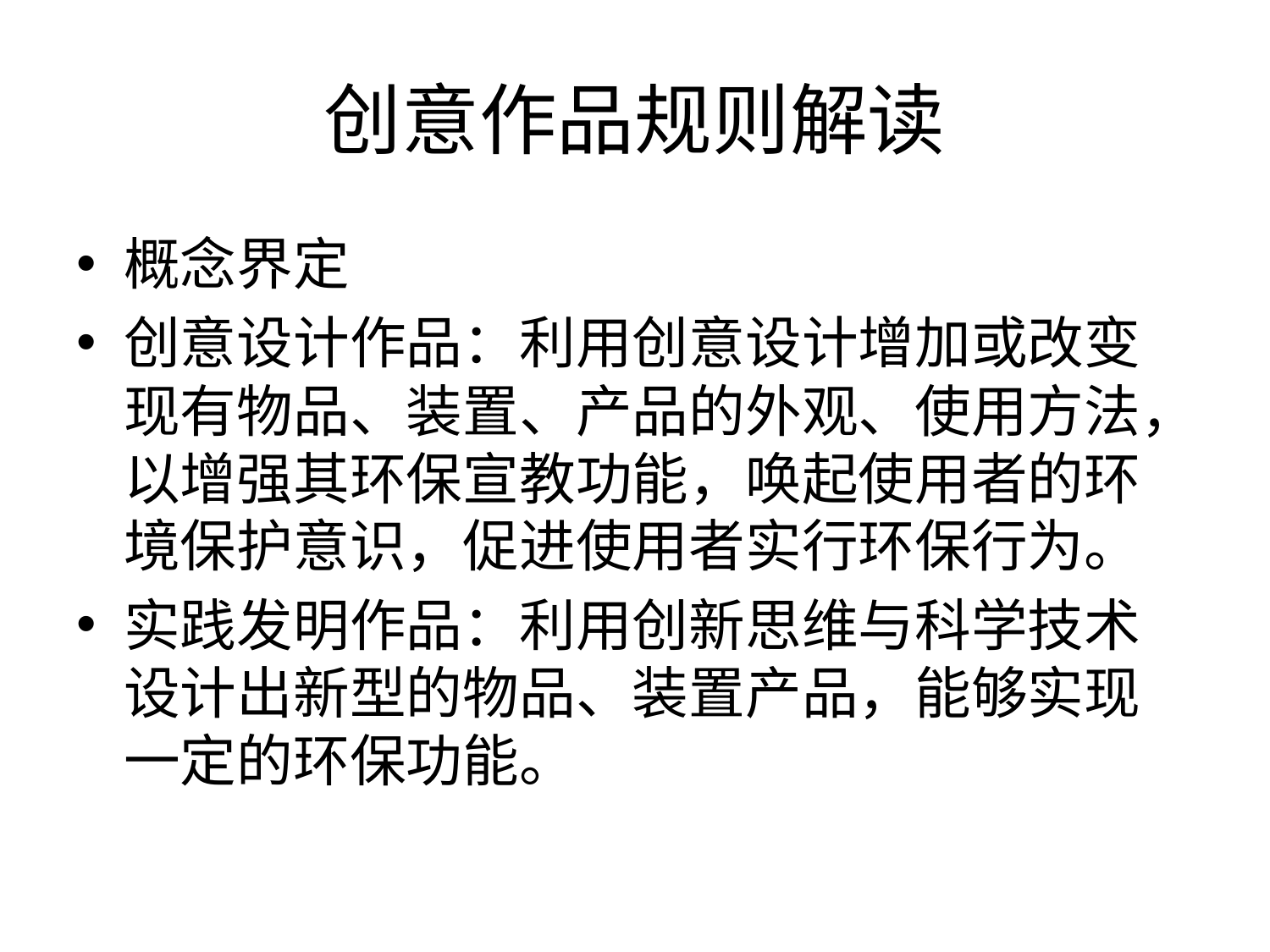

# 创意作品规则解读
概念界定
创意设计作品：利用创意设计增加或改变现有物品、装置、产品的外观、使用方法，以增强其环保宣教功能，唤起使用者的环境保护意识，促进使用者实行环保行为。
实践发明作品：利用创新思维与科学技术设计出新型的物品、装置产品，能够实现一定的环保功能。